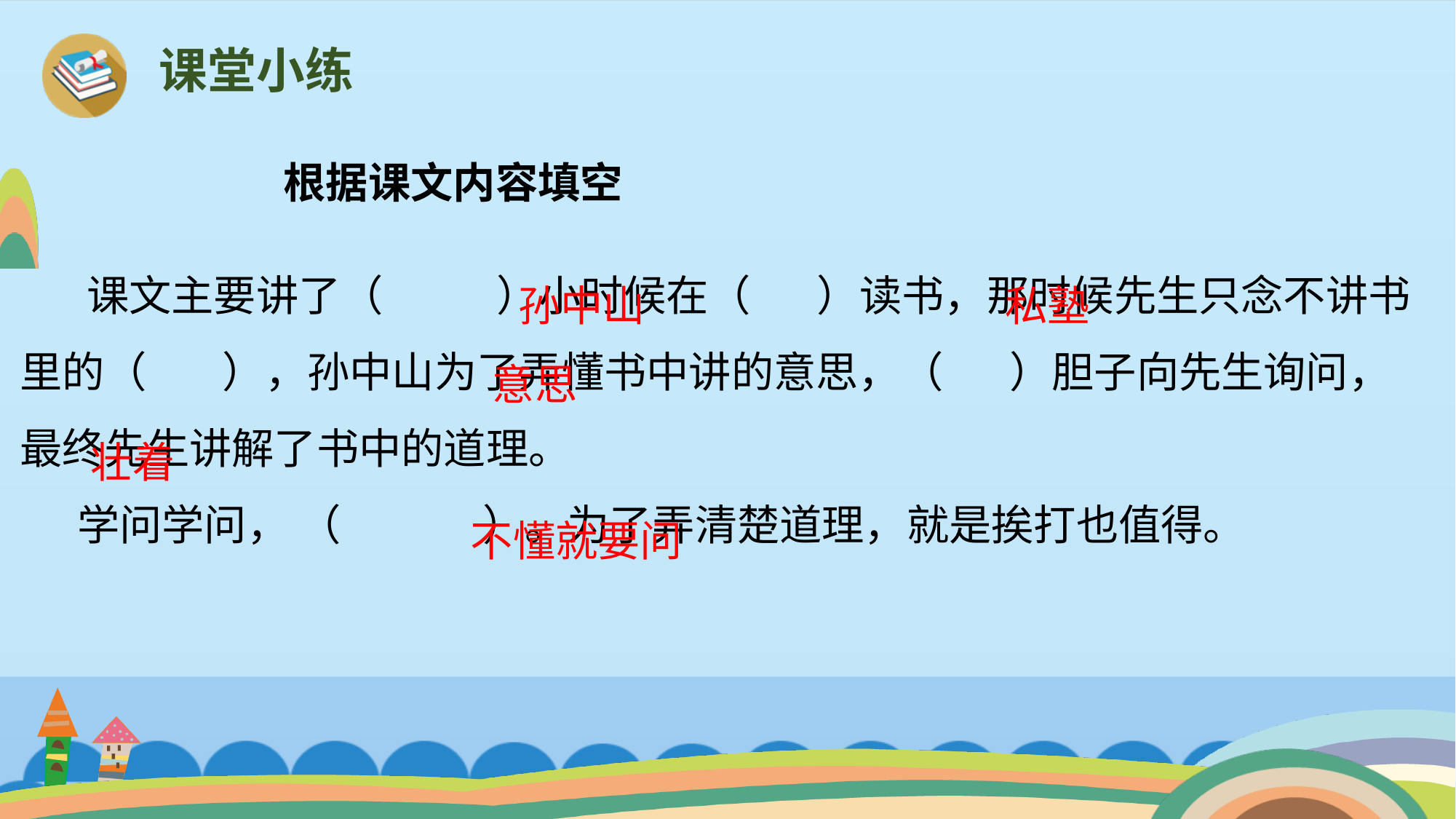

课堂小练
根据课文内容填空
孙中山
私塾
      课文主要讲了（            ）小时候在（       ）读书，那时候先生只念不讲书里的（        ），孙中山为了弄懂书中讲的意思，（       ）胆子向先生询问，最终先生讲解了书中的道理。
     学问学问， （               ）。为了弄清楚道理，就是挨打也值得。
意思
壮着
不懂就要问